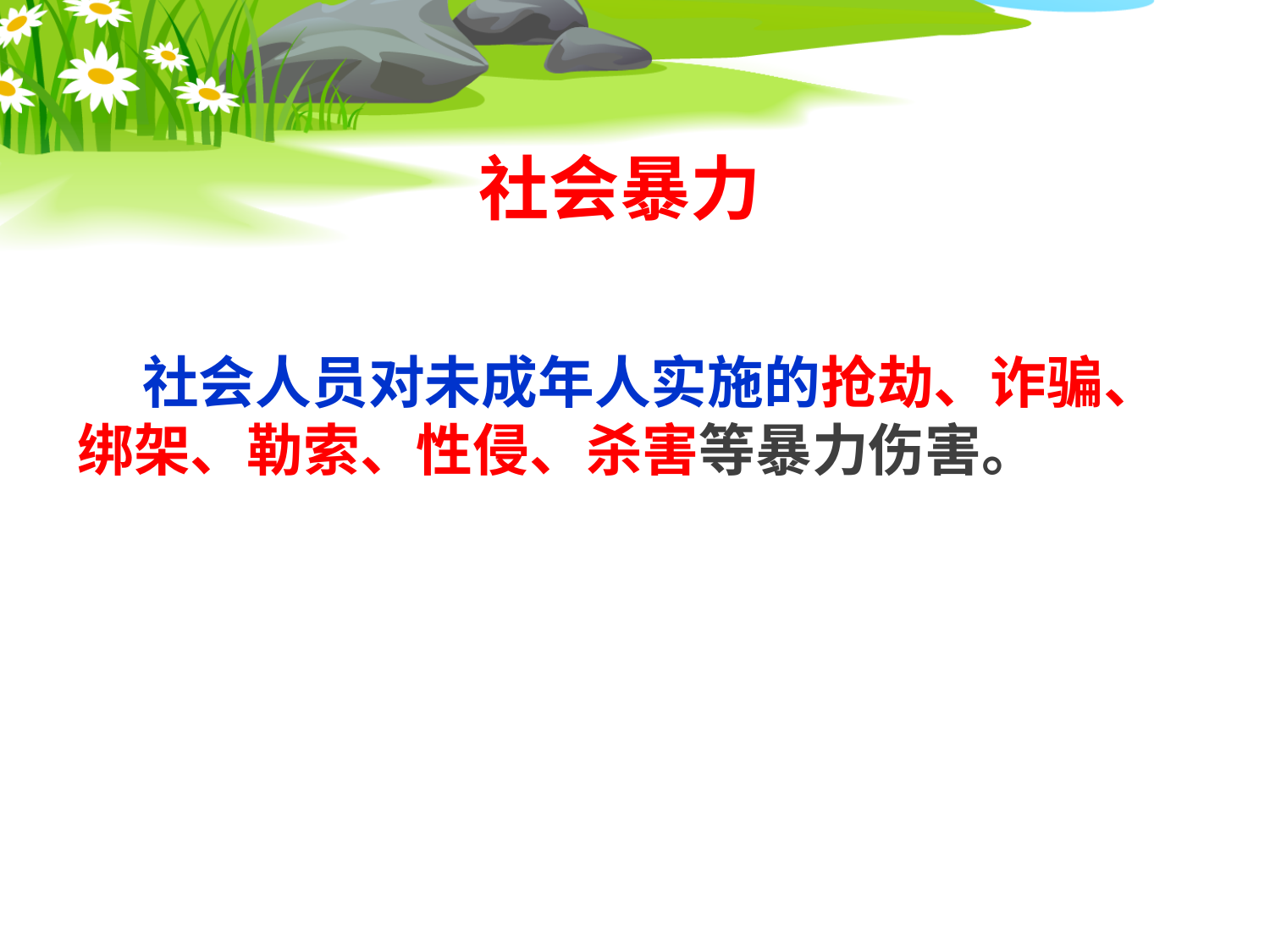

社会暴力

    社会人员对未成年人实施的抢劫、诈骗、绑架、勒索、性侵、杀害等暴力伤害。